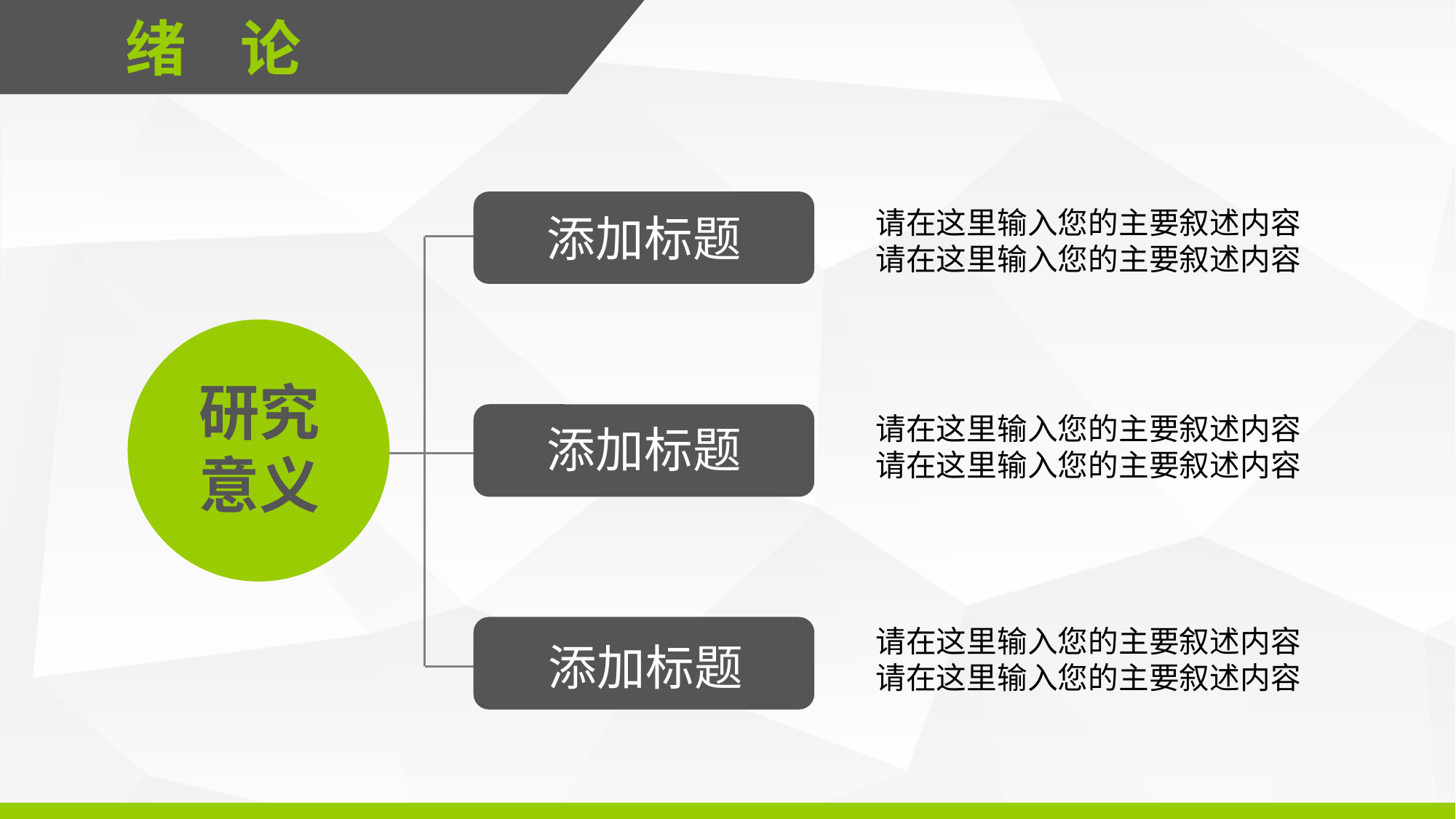

绪    论

添加标题
请在这里输入您的主要叙述内容
请在这里输入您的主要叙述内容

研究
意义

添加标题
请在这里输入您的主要叙述内容
请在这里输入您的主要叙述内容

添加标题
请在这里输入您的主要叙述内容
请在这里输入您的主要叙述内容